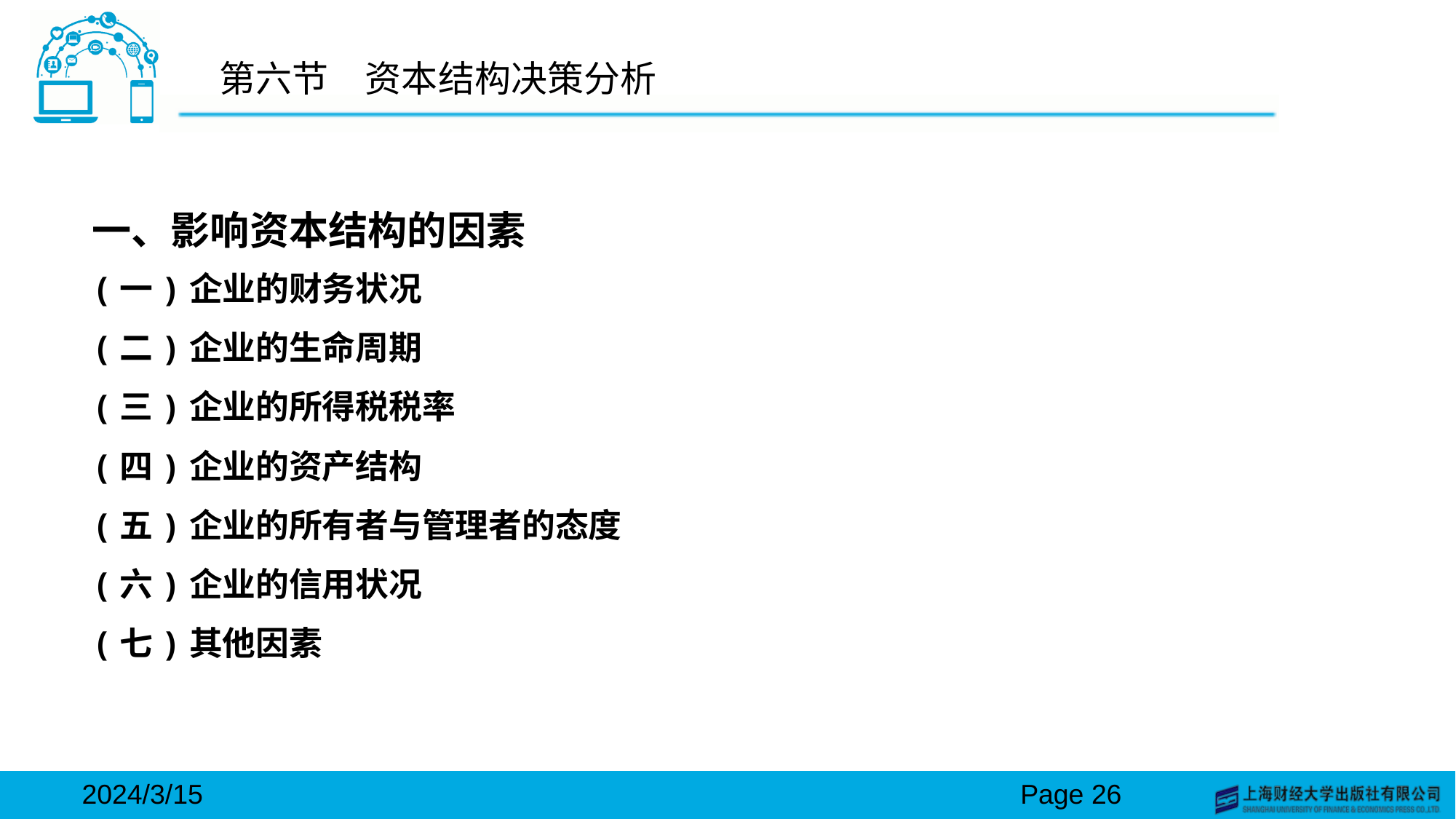

# 第六节　资本结构决策分析
一、影响资本结构的因素
(一)企业的财务状况
(二)企业的生命周期
(三)企业的所得税税率
(四)企业的资产结构
(五)企业的所有者与管理者的态度
(六)企业的信用状况
(七)其他因素

2024/3/15
Page 26